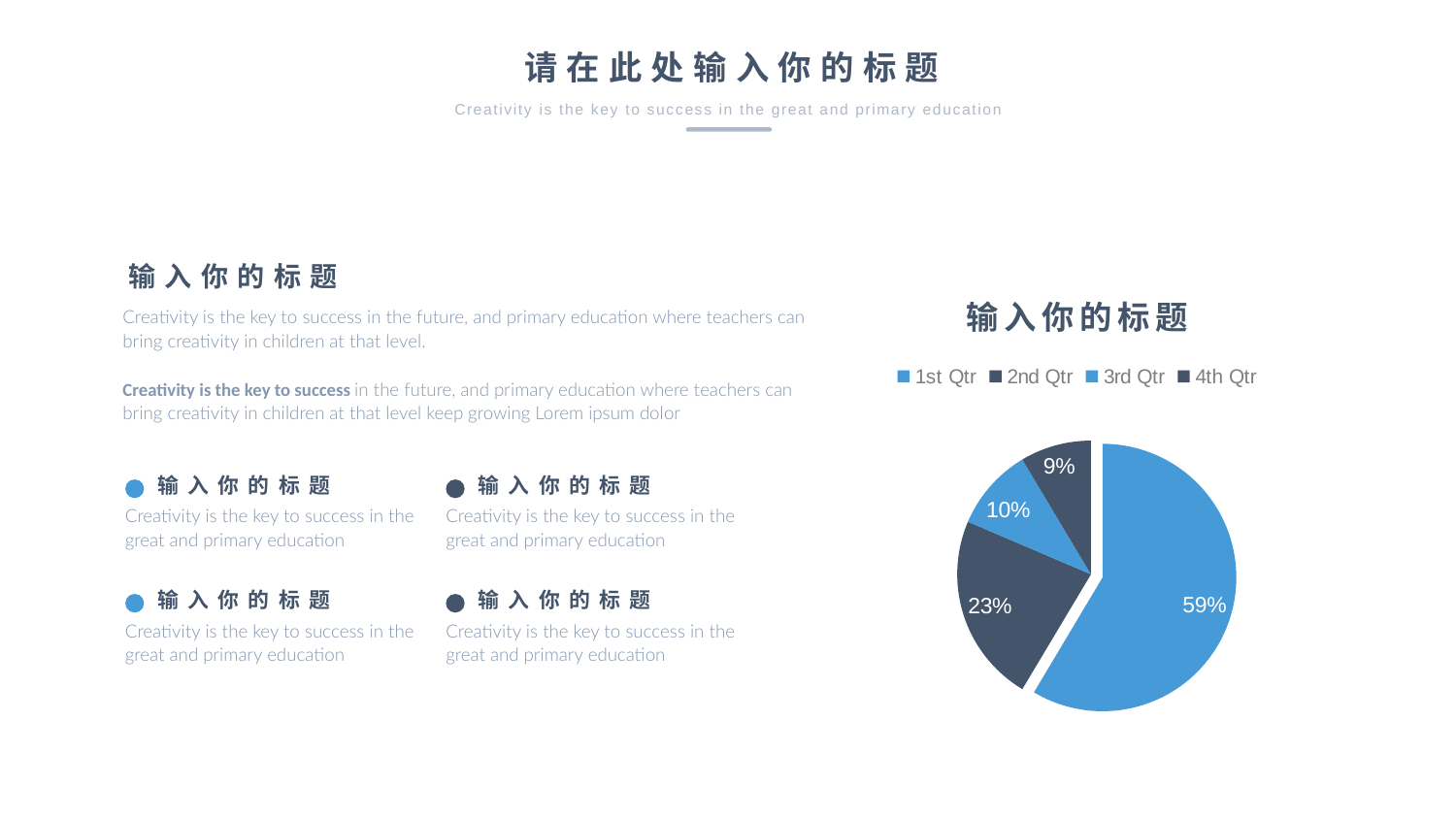

请在此处输入你的标题

Creativity is the key to success in the great and primary education
输入你的标题

[unsupported chart]

Creativity is the key to success in the future, and primary education where teachers can bring creativity in children at that level.

Creativity is the key to success in the future, and primary education where teachers can bring creativity in children at that level keep growing Lorem ipsum dolor
输入你的标题

Creativity is the key to success in the great and primary education
输入你的标题

Creativity is the key to success in the great and primary education
输入你的标题
输入你的标题

Creativity is the key to success in the great and primary education
Creativity is the key to success in the great and primary education